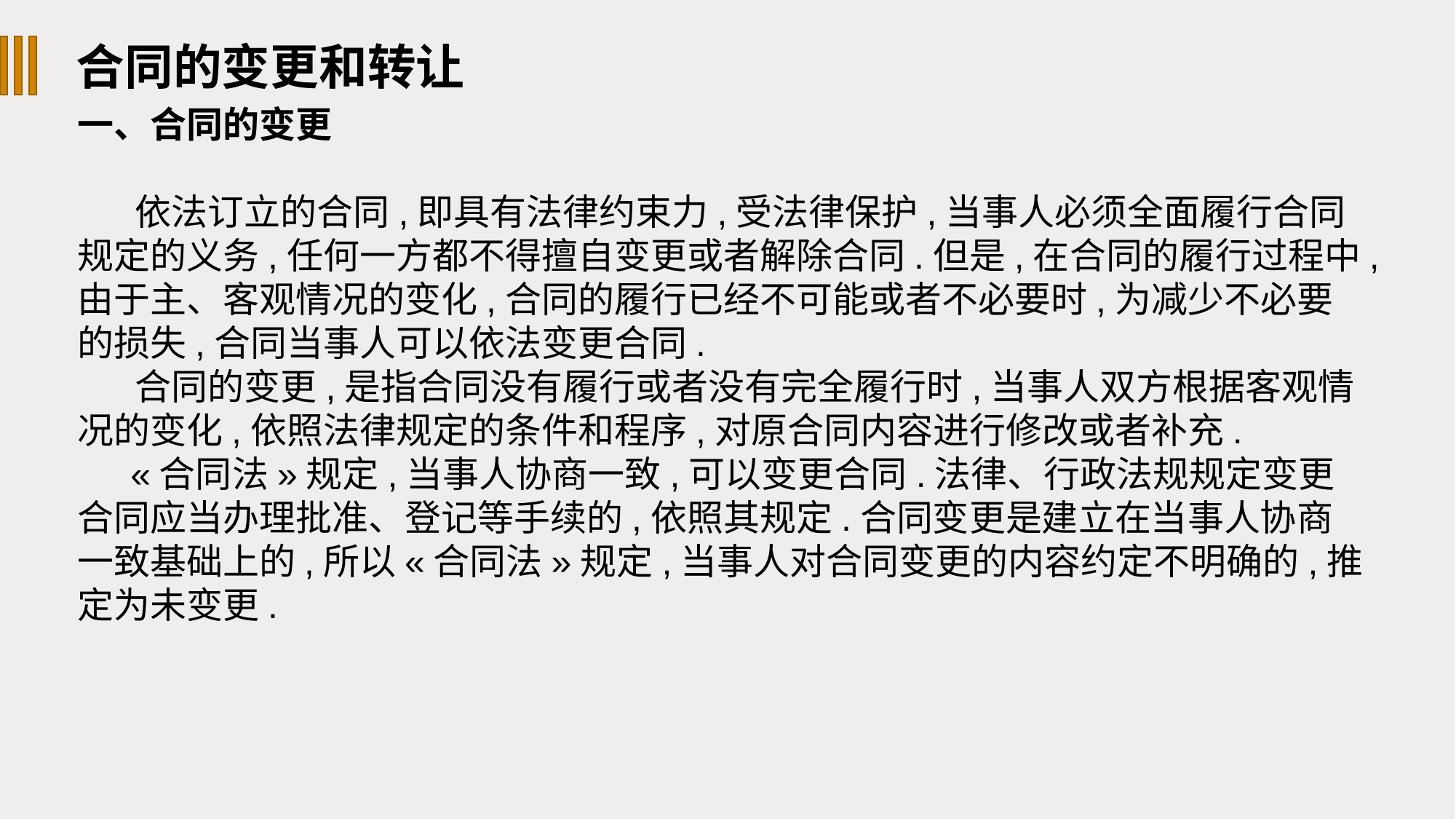

合同的变更和转让

一、合同的变更

      依法订立的合同,即具有法律约束力,受法律保护,当事人必须全面履行合同规定的义务,任何一方都不得擅自变更或者解除合同.但是,在合同的履行过程中,由于主、客观情况的变化,合同的履行已经不可能或者不必要时,为减少不必要的损失,合同当事人可以依法变更合同.
      合同的变更,是指合同没有履行或者没有完全履行时,当事人双方根据客观情况的变化,依照法律规定的条件和程序,对原合同内容进行修改或者补充.
«合同法»规定,当事人协商一致,可以变更合同.法律、行政法规规定变更合同应当办理批准、登记等手续的,依照其规定.合同变更是建立在当事人协商一致基础上的,所以«合同法»规定,当事人对合同变更的内容约定不明确的,推定为未变更.